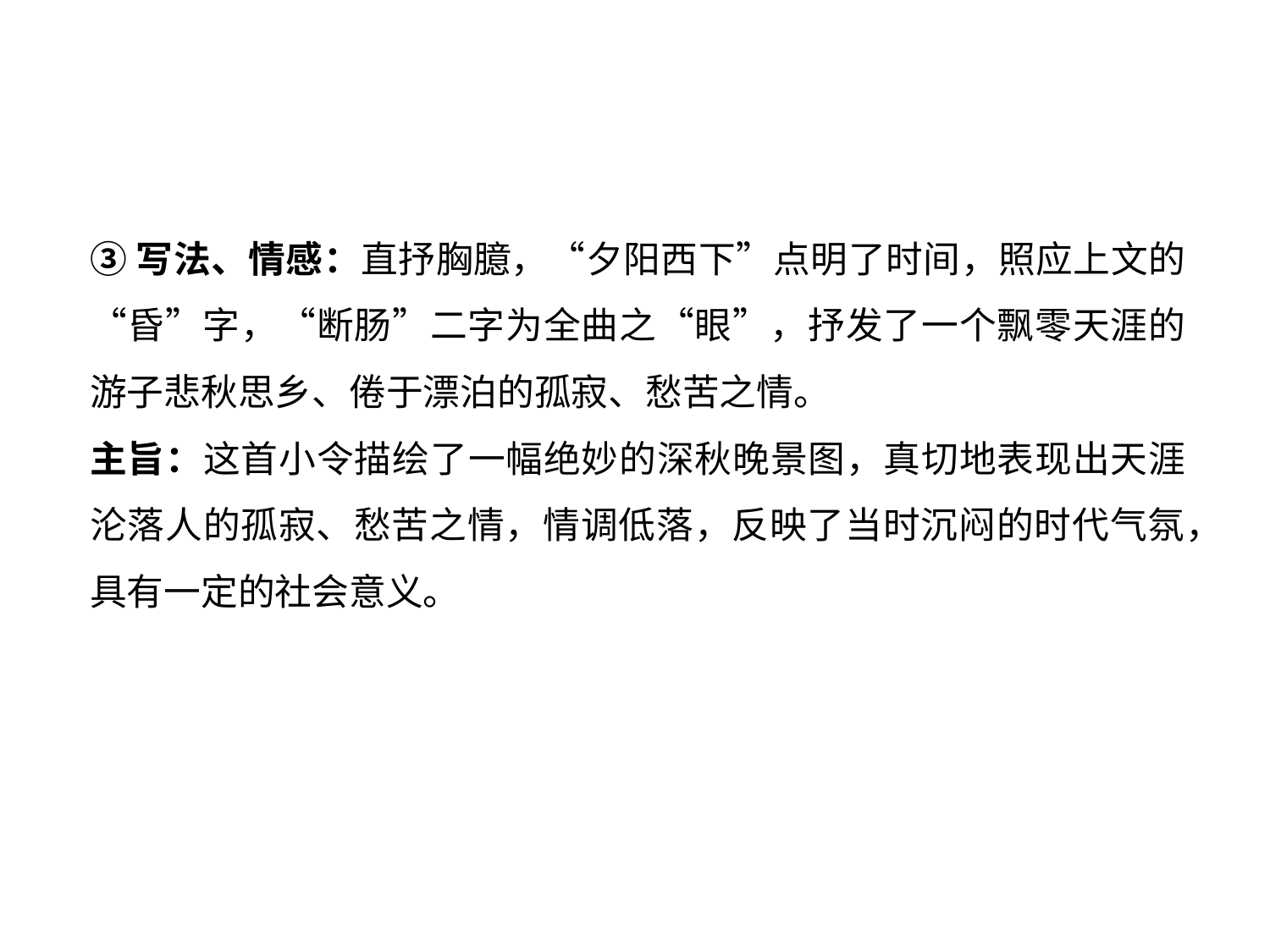

③写法、情感：直抒胸臆，“夕阳西下”点明了时间，照应上文的“昏”字，“断肠”二字为全曲之“眼”，抒发了一个飘零天涯的游子悲秋思乡、倦于漂泊的孤寂、愁苦之情。
主旨：这首小令描绘了一幅绝妙的深秋晚景图，真切地表现出天涯沦落人的孤寂、愁苦之情，情调低落，反映了当时沉闷的时代气氛，具有一定的社会意义。